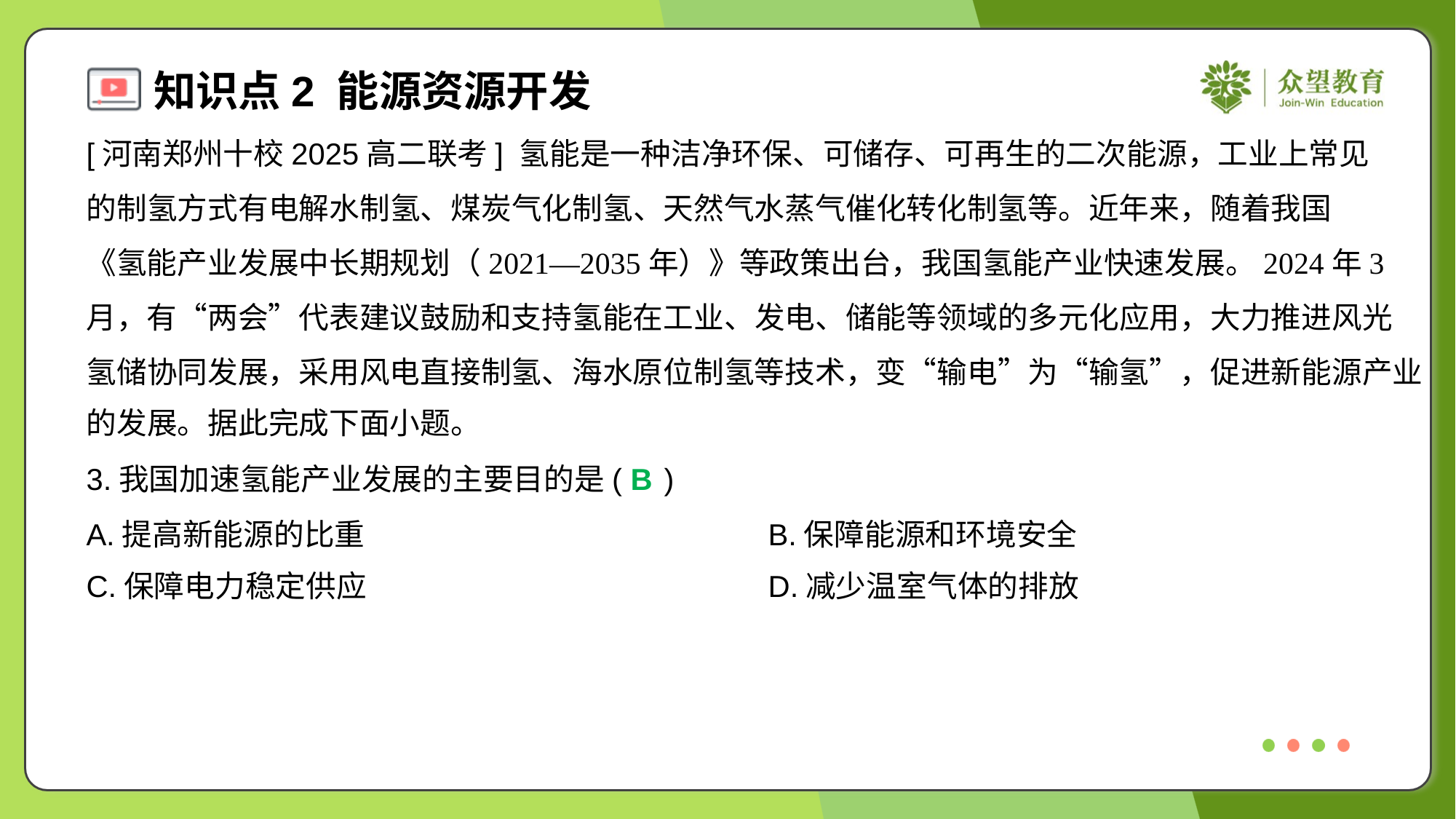

[河南郑州十校2025高二联考] 氢能是一种洁净环保、可储存、可再生的二次能源，工业上常见
的制氢方式有电解水制氢、煤炭气化制氢、天然气水蒸气催化转化制氢等。近年来，随着我国
《氢能产业发展中长期规划（2021—2035年）》等政策出台，我国氢能产业快速发展。2024年3
月，有“两会”代表建议鼓励和支持氢能在工业、发电、储能等领域的多元化应用，大力推进风光
氢储协同发展，采用风电直接制氢、海水原位制氢等技术，变“输电”为“输氢”，促进新能源产业
的发展。据此完成下面小题。
3.我国加速氢能产业发展的主要目的是(     )
B
A.提高新能源的比重	B.保障能源和环境安全
C.保障电力稳定供应	D.减少温室气体的排放